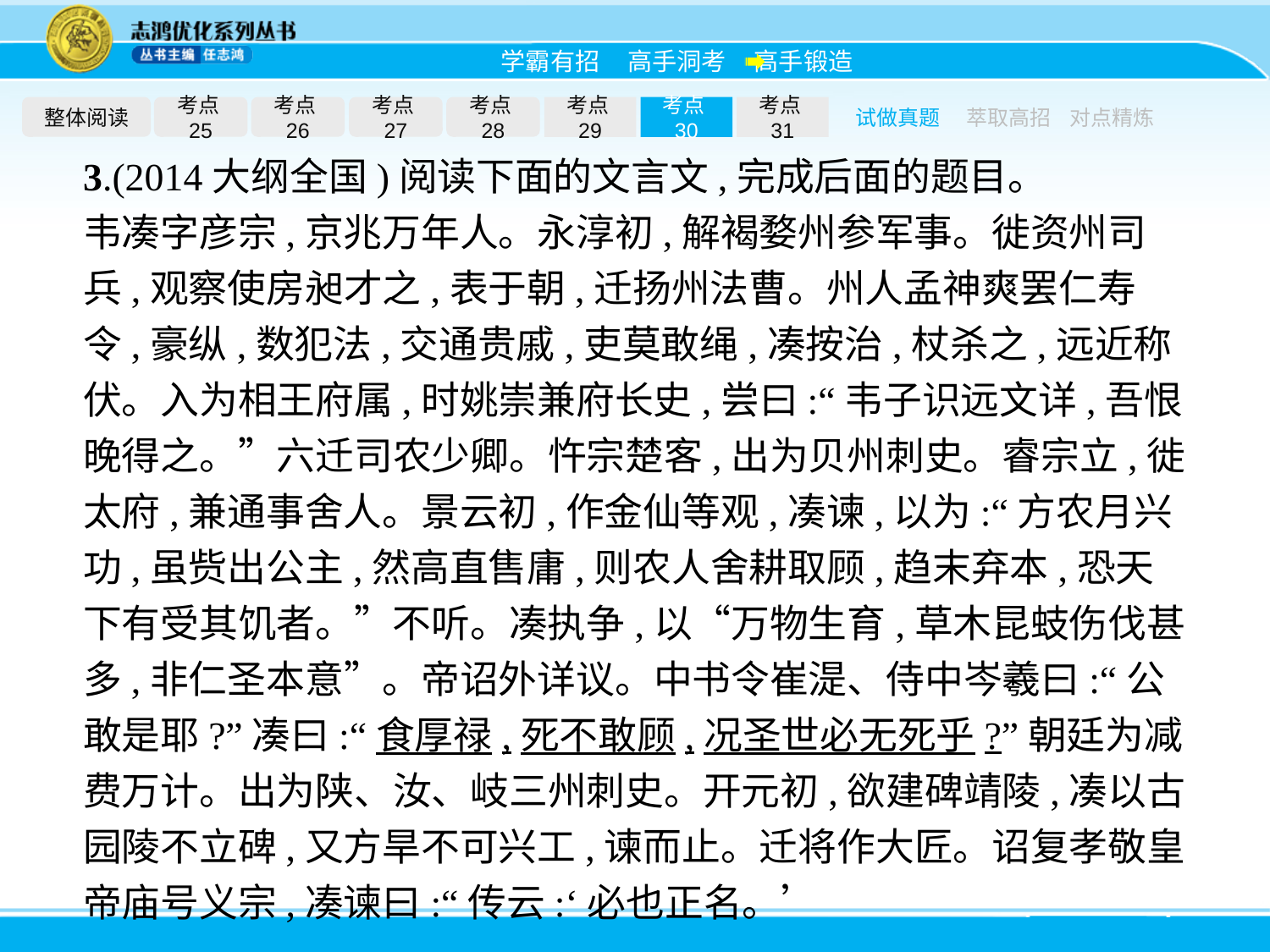

整体阅读
考点25
考点26
考点27
考点28
考点29
考点30
考点31
试做真题
萃取高招
对点精炼
3.(2014大纲全国)阅读下面的文言文,完成后面的题目。
韦凑字彦宗,京兆万年人。永淳初,解褐婺州参军事。徙资州司兵,观察使房昶才之,表于朝,迁扬州法曹。州人孟神爽罢仁寿令,豪纵,数犯法,交通贵戚,吏莫敢绳,凑按治,杖杀之,远近称伏。入为相王府属,时姚崇兼府长史,尝曰:“韦子识远文详,吾恨晚得之。”六迁司农少卿。忤宗楚客,出为贝州刺史。睿宗立,徙太府,兼通事舍人。景云初,作金仙等观,凑谏,以为:“方农月兴功,虽赀出公主,然高直售庸,则农人舍耕取顾,趋末弃本,恐天下有受其饥者。”不听。凑执争,以“万物生育,草木昆蚑伤伐甚多,非仁圣本意”。帝诏外详议。中书令崔湜、侍中岑羲曰:“公敢是耶?”凑曰:“食厚禄,死不敢顾,况圣世必无死乎?”朝廷为减费万计。出为陕、汝、岐三州刺史。开元初,欲建碑靖陵,凑以古园陵不立碑,又方旱不可兴工,谏而止。迁将作大匠。诏复孝敬皇帝庙号义宗,凑谏曰:“传云:‘必也正名。’